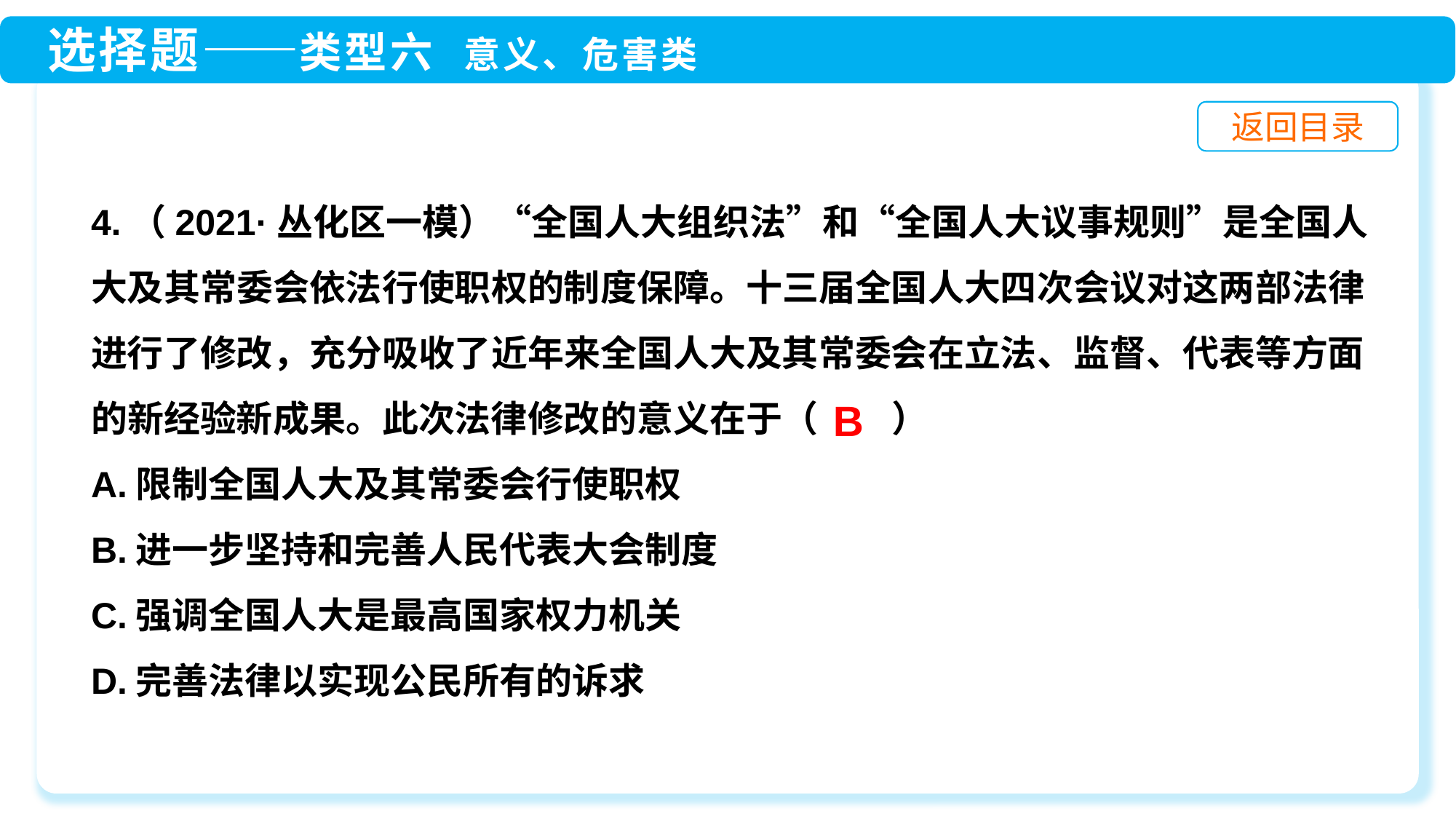

4.（2021·丛化区一模）“全国人大组织法”和“全国人大议事规则”是全国人大及其常委会依法行使职权的制度保障。十三届全国人大四次会议对这两部法律进行了修改，充分吸收了近年来全国人大及其常委会在立法、监督、代表等方面的新经验新成果。此次法律修改的意义在于（　　）
A.限制全国人大及其常委会行使职权
B.进一步坚持和完善人民代表大会制度
C.强调全国人大是最高国家权力机关
D.完善法律以实现公民所有的诉求

B